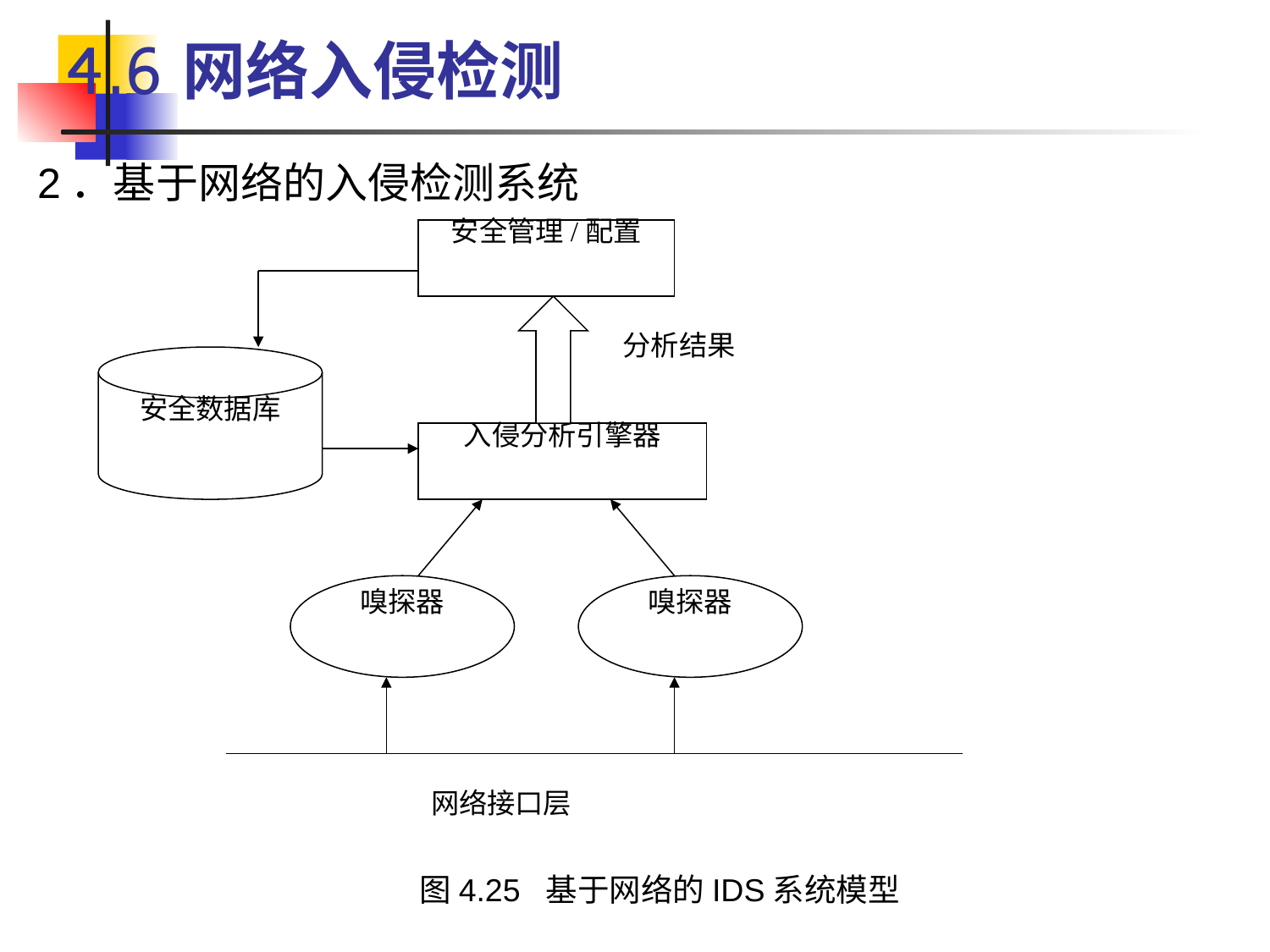

4.6网络入侵检测
2．基于网络的入侵检测系统

安全管理/配置

分析结果

安全数据库
入侵分析引擎器
嗅探器
嗅探器
网络接口层

图4.25  基于网络的IDS系统模型